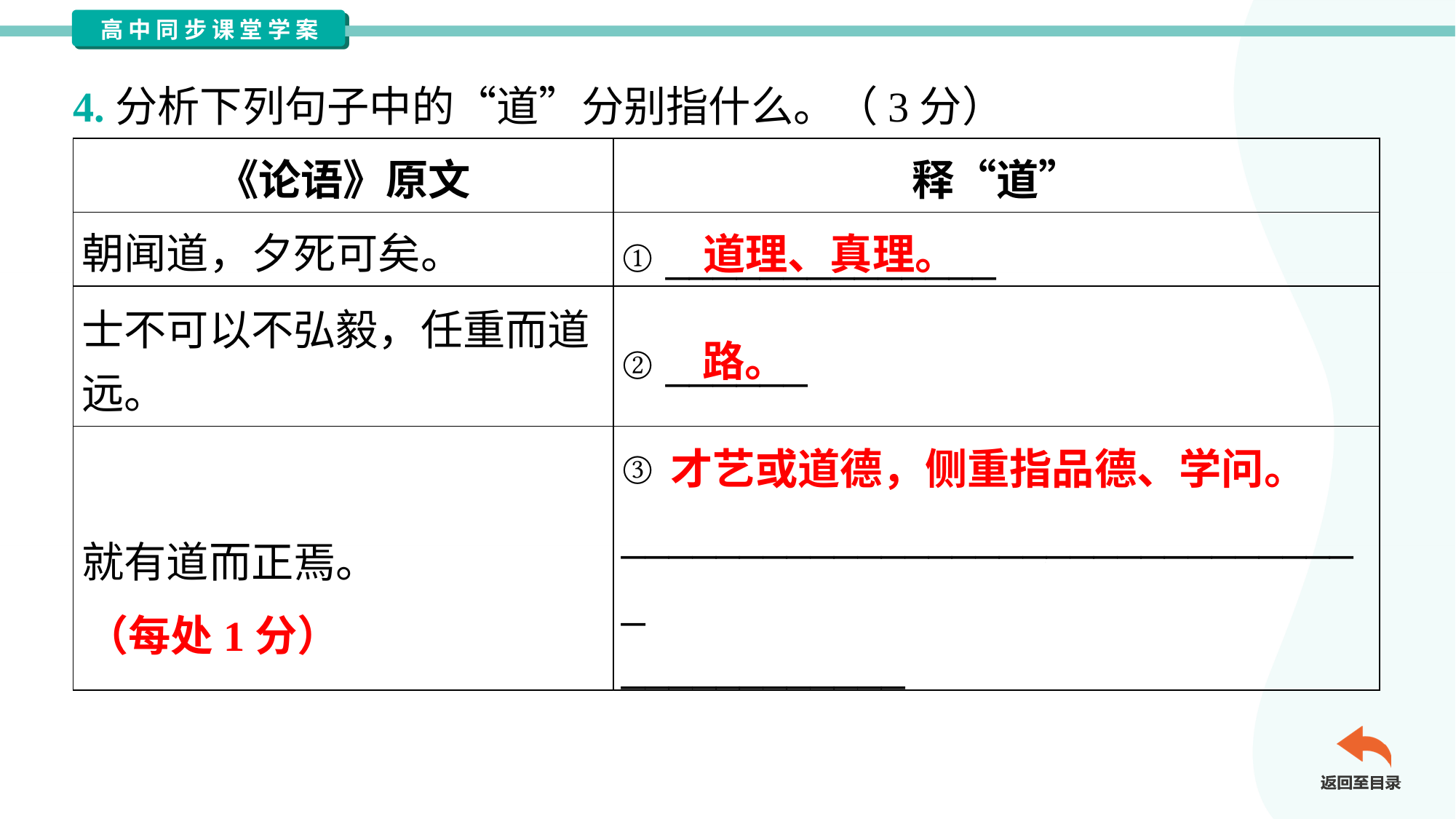

4.分析下列句子中的“道”分别指什么。（3分）
| 《论语》原文 | 释“道” |
| --- | --- |
| 朝闻道，夕死可矣。 | ① \_\_\_\_\_\_\_\_\_\_\_\_\_\_ |
| 士不可以不弘毅，任重而道 远。 | ② \_\_\_\_\_\_ |
| 就有道而正焉。 | ③ \_\_\_\_\_\_\_\_\_\_\_\_\_\_\_\_\_\_\_\_\_\_\_\_\_\_\_\_\_\_\_\_ \_\_\_\_\_\_\_\_\_\_\_\_ |
道理、真理。
路。
    才艺或道德，侧重指品德、学问。
（每处1分）